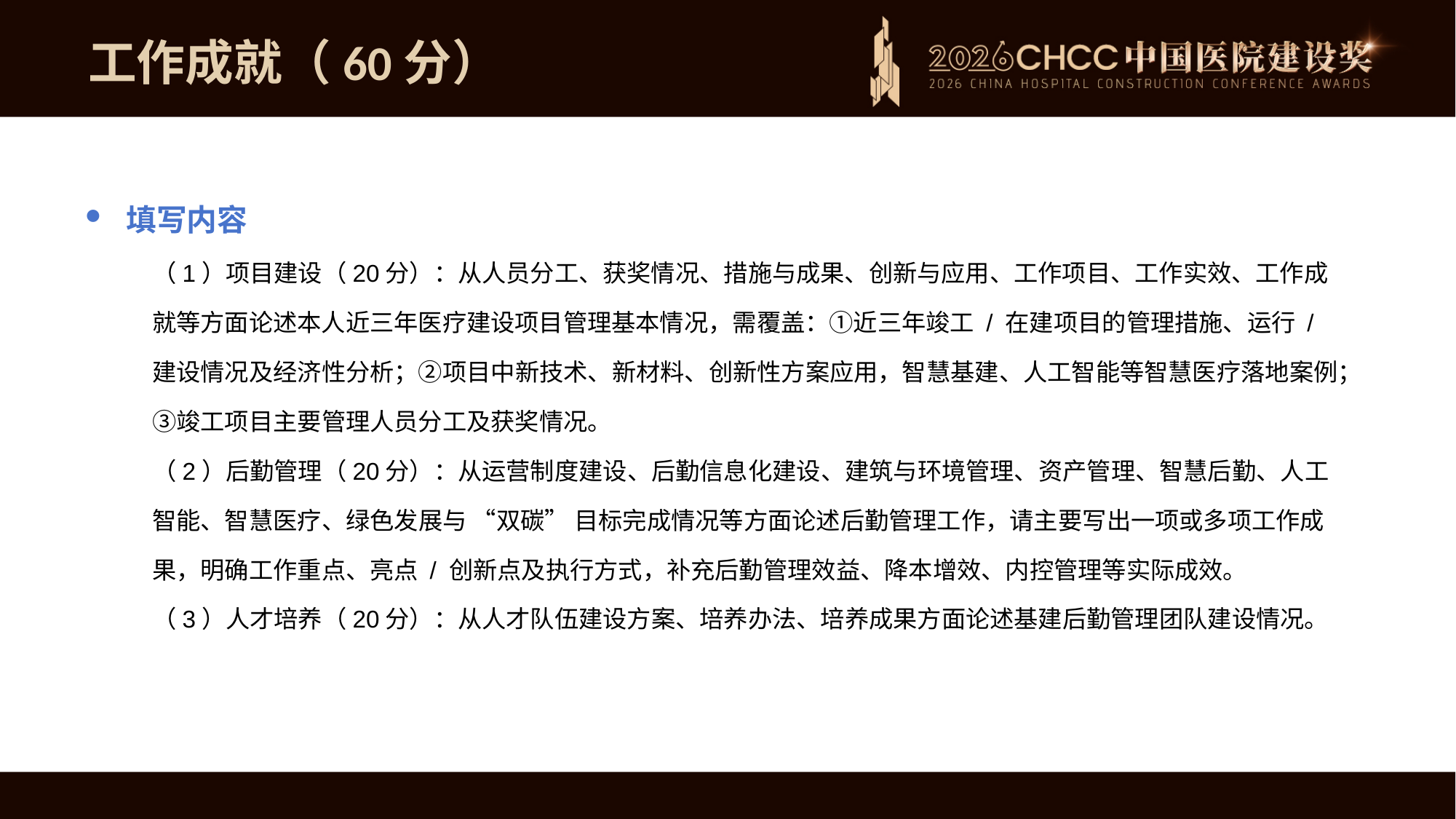

工作成就（60分）
填写内容
（1）项目建设（20分）：从人员分工、获奖情况、措施与成果、创新与应用、工作项目、工作实效、工作成就等方面论述本人近三年医疗建设项目管理基本情况，需覆盖：①近三年竣工 / 在建项目的管理措施、运行 / 建设情况及经济性分析；②项目中新技术、新材料、创新性方案应用，智慧基建、人工智能等智慧医疗落地案例；③竣工项目主要管理人员分工及获奖情况。
（2）后勤管理（20分）：从运营制度建设、后勤信息化建设、建筑与环境管理、资产管理、智慧后勤、人工智能、智慧医疗、绿色发展与 “双碳” 目标完成情况等方面论述后勤管理工作，请主要写出一项或多项工作成果，明确工作重点、亮点 / 创新点及执行方式，补充后勤管理效益、降本增效、内控管理等实际成效。
（3）人才培养（20分）：从人才队伍建设方案、培养办法、培养成果方面论述基建后勤管理团队建设情况。